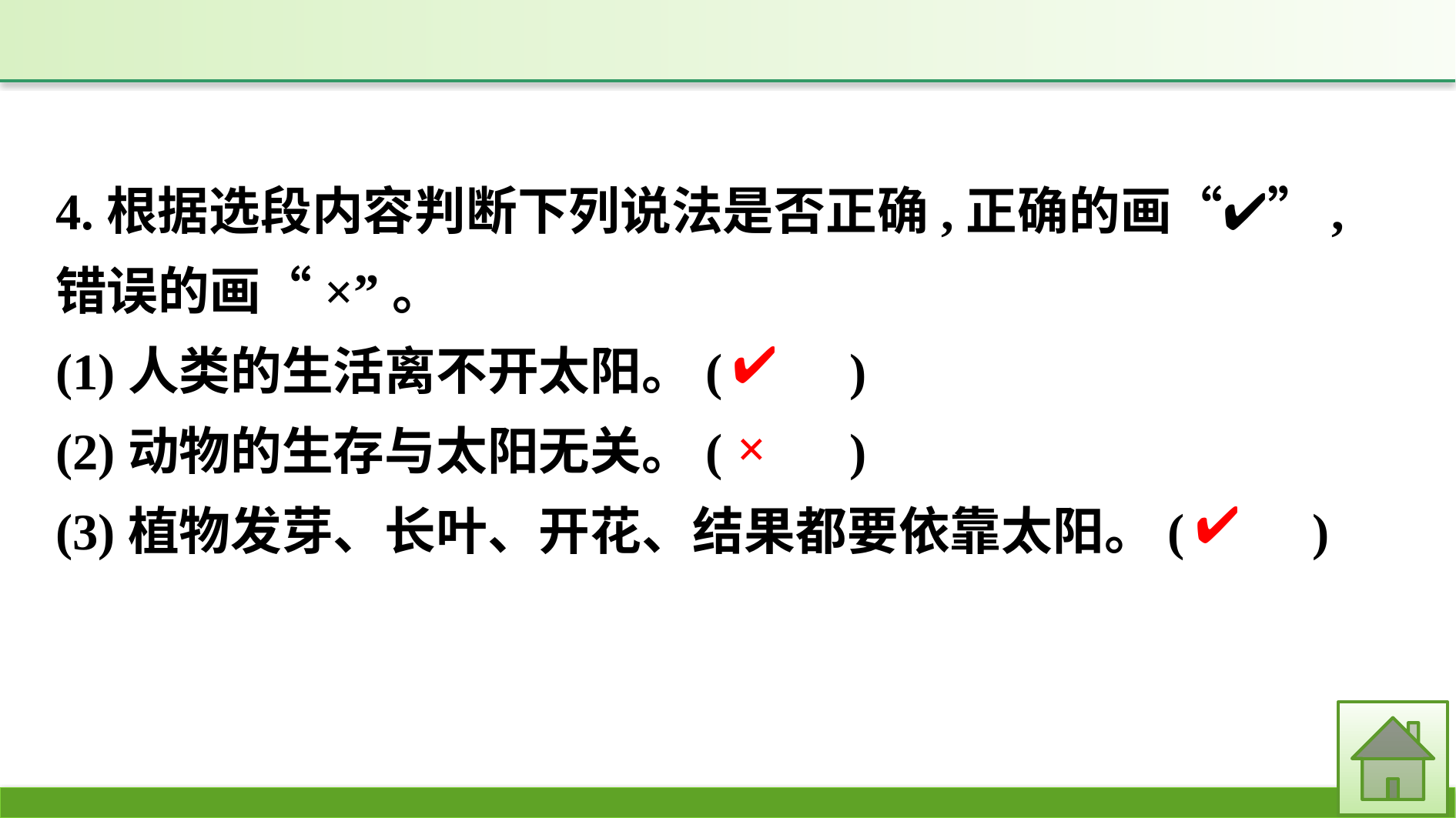

4.根据选段内容判断下列说法是否正确,正确的画“✔”,错误的画“×”。
(1)人类的生活离不开太阳。(　　)
(2)动物的生存与太阳无关。(　　)
(3)植物发芽、长叶、开花、结果都要依靠太阳。(　　)
✔
×
✔